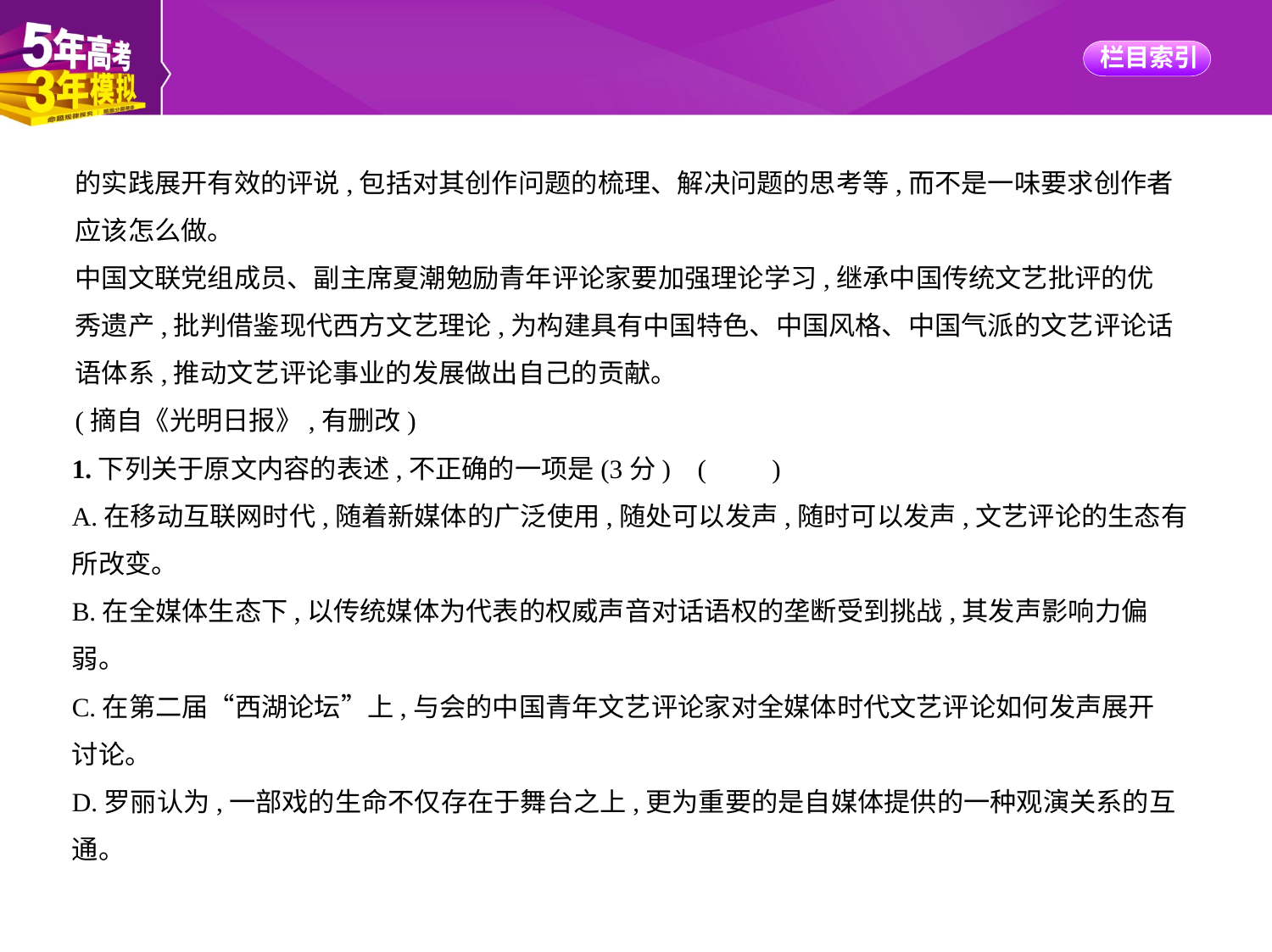

的实践展开有效的评说,包括对其创作问题的梳理、解决问题的思考等,而不是一味要求创作者
应该怎么做。
中国文联党组成员、副主席夏潮勉励青年评论家要加强理论学习,继承中国传统文艺批评的优
秀遗产,批判借鉴现代西方文艺理论,为构建具有中国特色、中国风格、中国气派的文艺评论话
语体系,推动文艺评论事业的发展做出自己的贡献。
(摘自《光明日报》,有删改)
1.下列关于原文内容的表述,不正确的一项是(3分) (　　)
A.在移动互联网时代,随着新媒体的广泛使用,随处可以发声,随时可以发声,文艺评论的生态有
所改变。
B.在全媒体生态下,以传统媒体为代表的权威声音对话语权的垄断受到挑战,其发声影响力偏
弱。
C.在第二届“西湖论坛”上,与会的中国青年文艺评论家对全媒体时代文艺评论如何发声展开
讨论。
D.罗丽认为,一部戏的生命不仅存在于舞台之上,更为重要的是自媒体提供的一种观演关系的互
通。